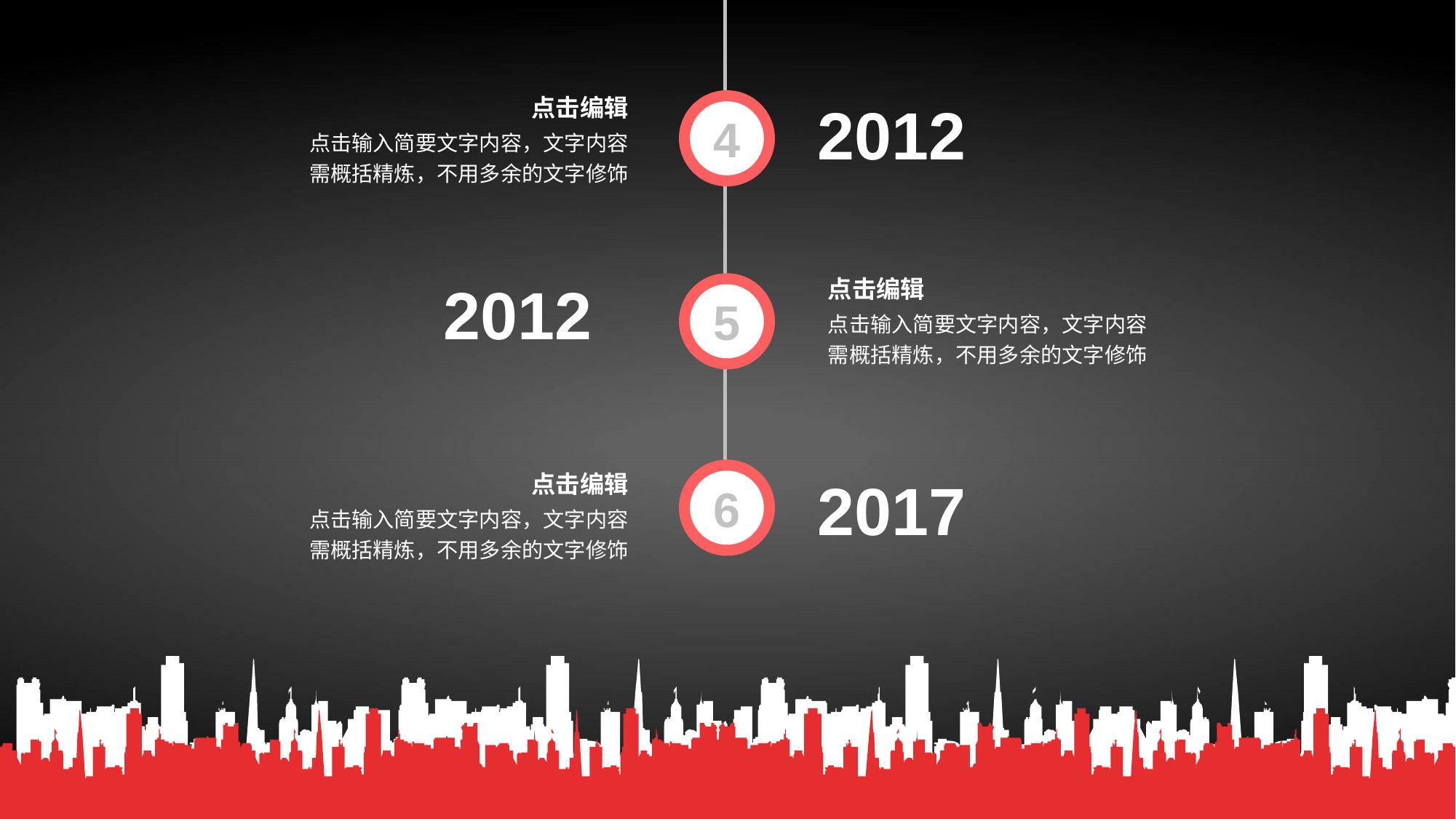

点击编辑
2012

4
点击输入简要文字内容，文字内容需概括精炼，不用多余的文字修饰
点击编辑
2012

5
点击输入简要文字内容，文字内容需概括精炼，不用多余的文字修饰
点击编辑

6
2017
点击输入简要文字内容，文字内容需概括精炼，不用多余的文字修饰